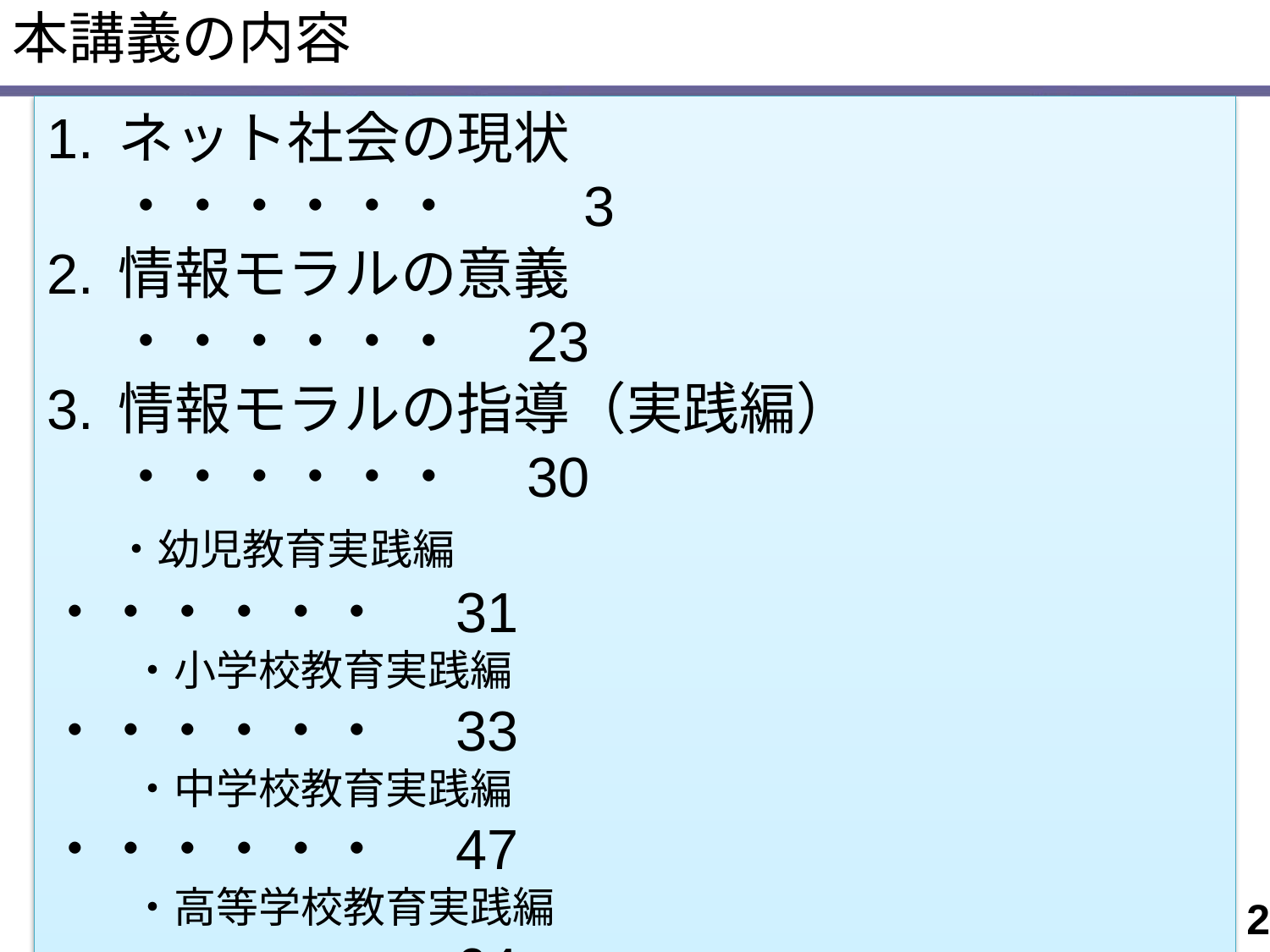

本講義の内容
ネット社会の現状　　　　　　　　	・・・・・・　　3
情報モラルの意義　　　　		・・・・・・　23
情報モラルの指導（実践編）		・・・・・・　30
　 ・幼児教育実践編 				・・・・・・　31
　　・小学校教育実践編				・・・・・・　33
　　・中学校教育実践編   				・・・・・・　47
　　・高等学校教育実践編				・・・・・・　64
4.「ネット社会の歩き方」の活用		・・・・・・　77
5.その他の教材の紹介			・・・・・・108
6.保護者との関わり				・・・・・・125
7.問題発生時の対応				・・・・・・137
2